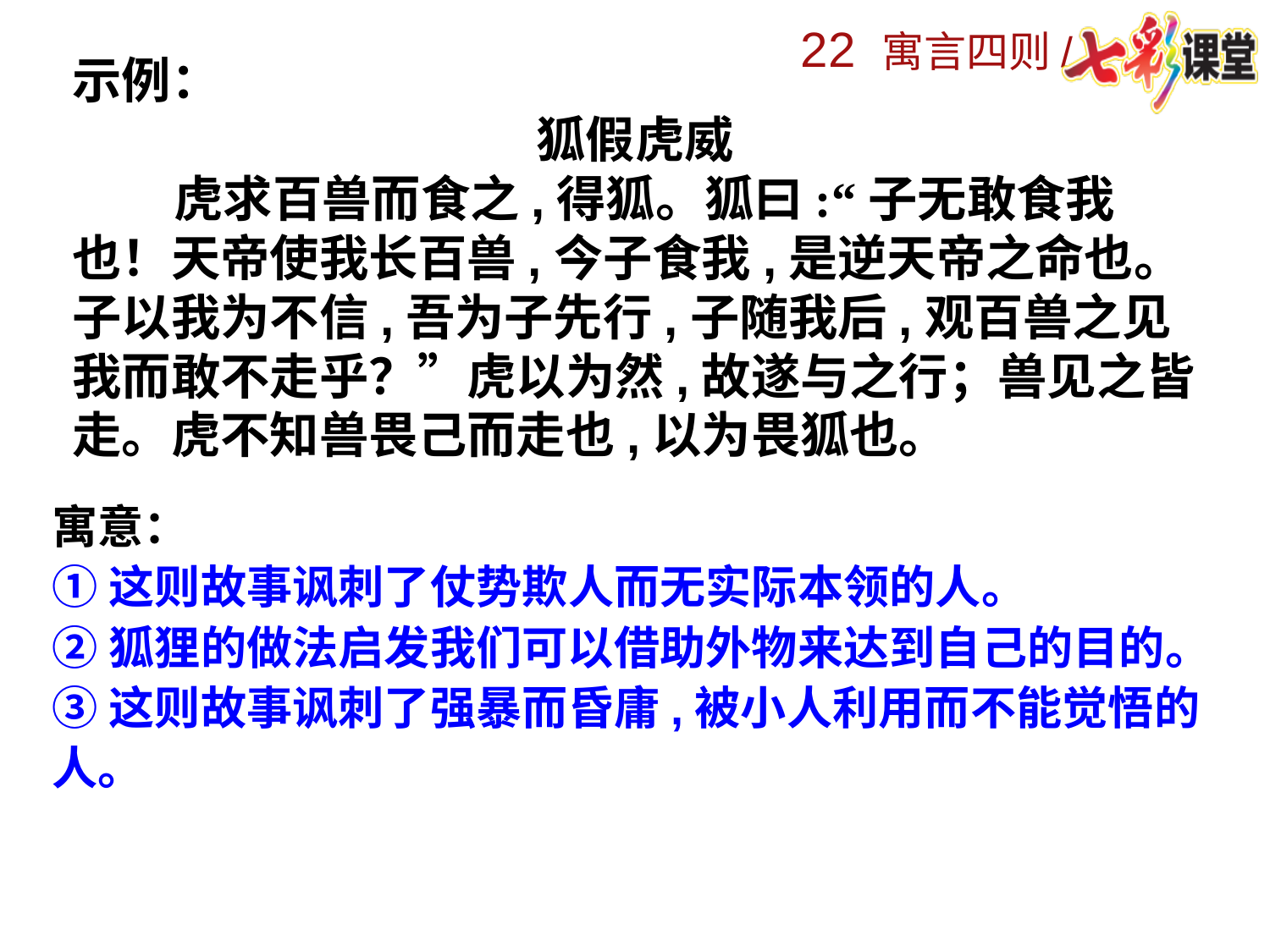

示例：
狐假虎威
        虎求百兽而食之,得狐。狐曰:“子无敢食我也！天帝使我长百兽,今子食我,是逆天帝之命也。子以我为不信,吾为子先行,子随我后,观百兽之见我而敢不走乎？”虎以为然,故遂与之行；兽见之皆走。虎不知兽畏己而走也,以为畏狐也。
寓意：
①这则故事讽刺了仗势欺人而无实际本领的人。
②狐狸的做法启发我们可以借助外物来达到自己的目的。
③这则故事讽刺了强暴而昏庸,被小人利用而不能觉悟的人。